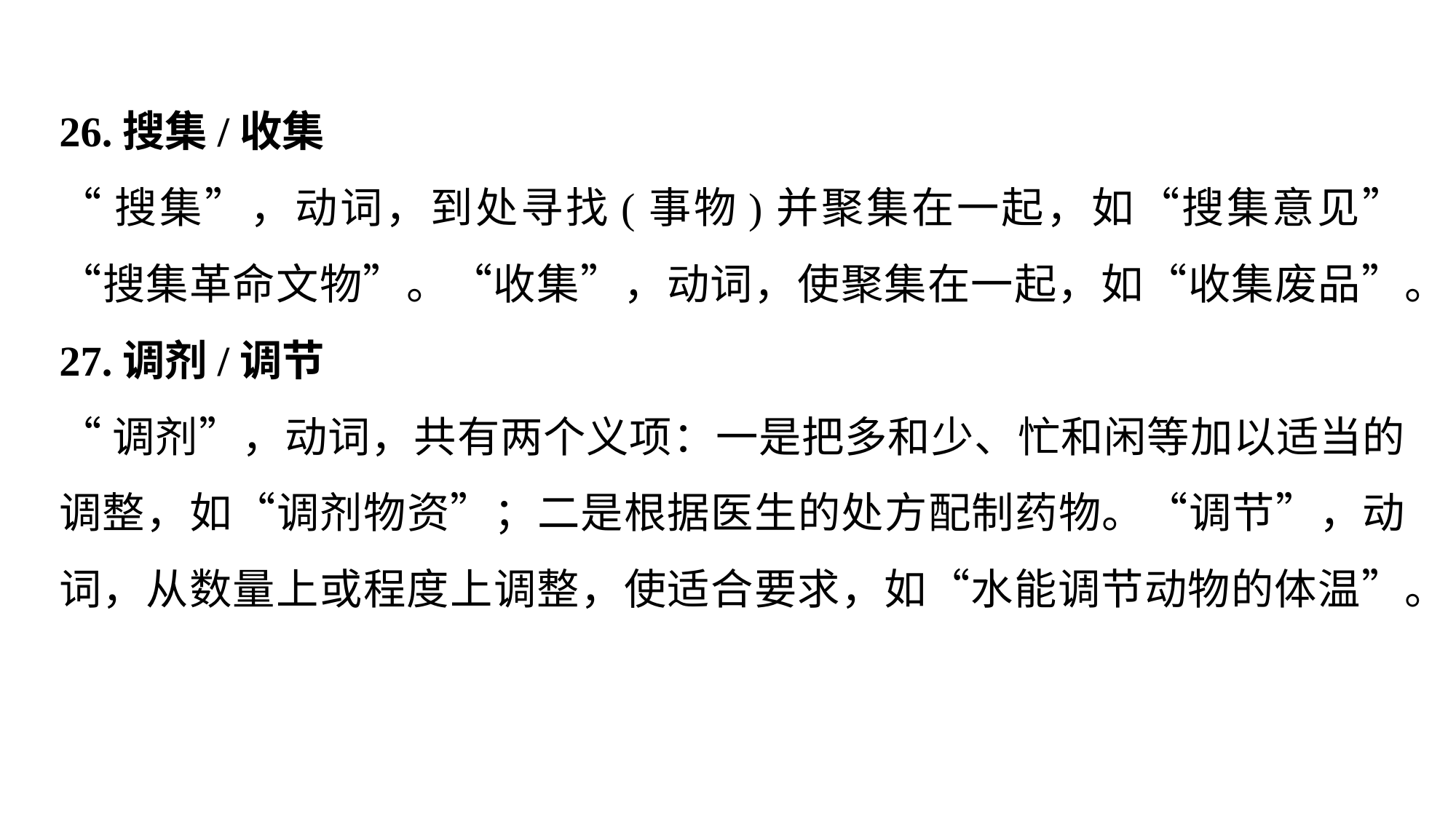

26.搜集/收集
“搜集”，动词，到处寻找(事物)并聚集在一起，如“搜集意见”“搜集革命文物”。“收集”，动词，使聚集在一起，如“收集废品”。
27.调剂/调节
“调剂”，动词，共有两个义项：一是把多和少、忙和闲等加以适当的调整，如“调剂物资”；二是根据医生的处方配制药物。“调节”，动词，从数量上或程度上调整，使适合要求，如“水能调节动物的体温”。